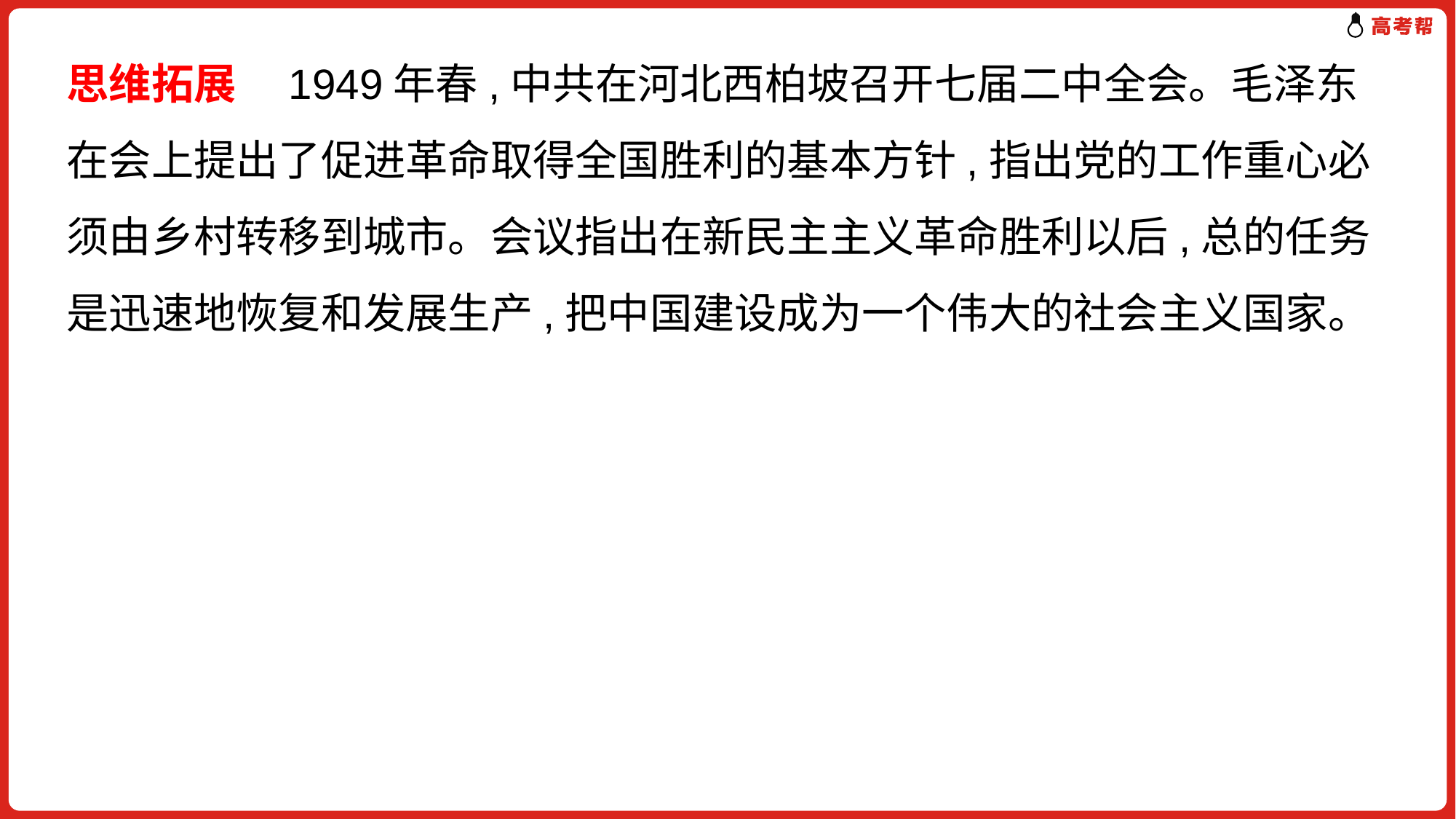

思维拓展　1949年春,中共在河北西柏坡召开七届二中全会。毛泽东在会上提出了促进革命取得全国胜利的基本方针,指出党的工作重心必须由乡村转移到城市。会议指出在新民主主义革命胜利以后,总的任务是迅速地恢复和发展生产,把中国建设成为一个伟大的社会主义国家。